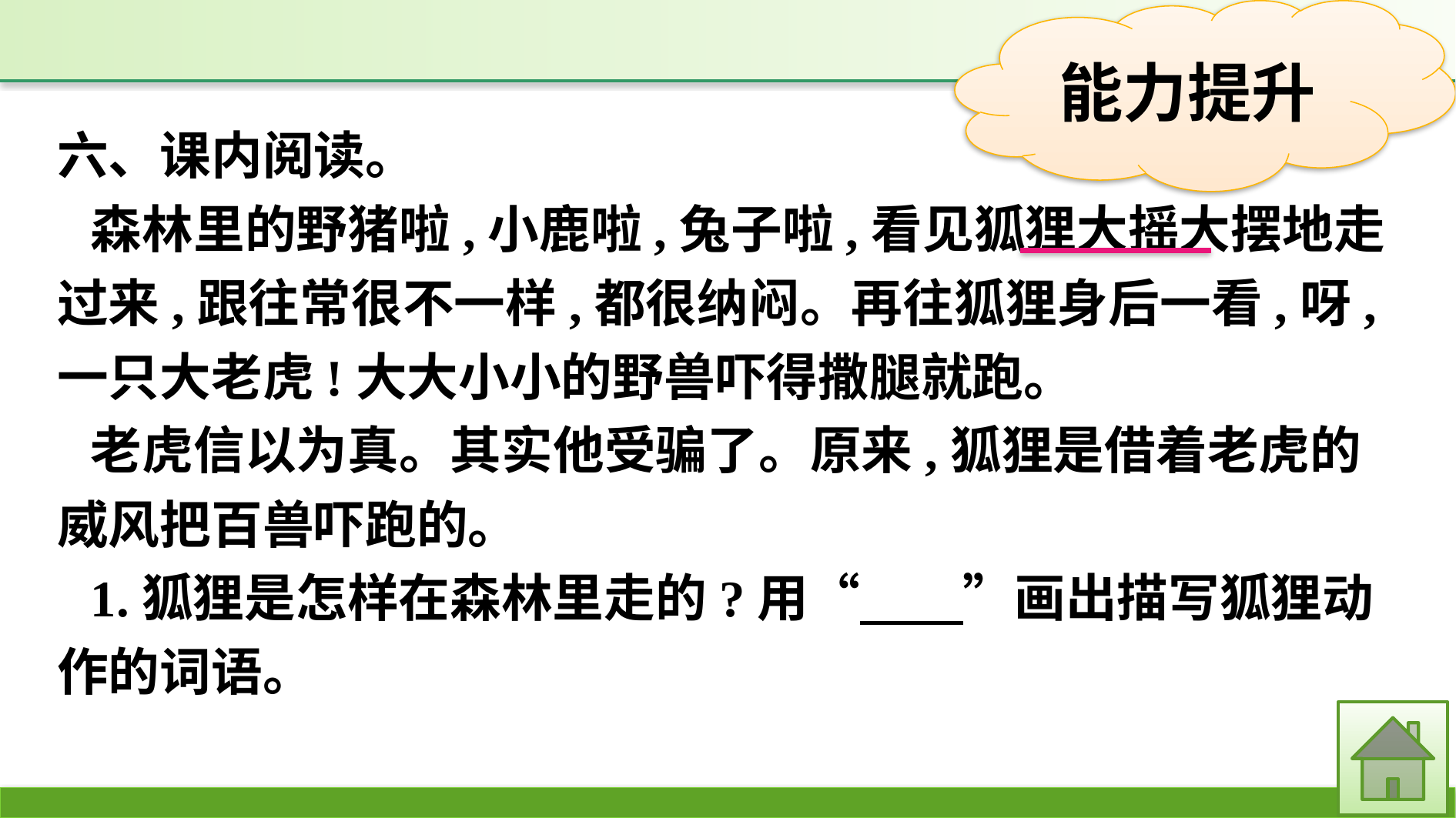

六、课内阅读。
森林里的野猪啦,小鹿啦,兔子啦,看见狐狸大摇大摆地走过来,跟往常很不一样,都很纳闷。再往狐狸身后一看,呀,一只大老虎!大大小小的野兽吓得撒腿就跑。
老虎信以为真。其实他受骗了。原来,狐狸是借着老虎的威风把百兽吓跑的。
1.狐狸是怎样在森林里走的?用“　　”画出描写狐狸动作的词语。